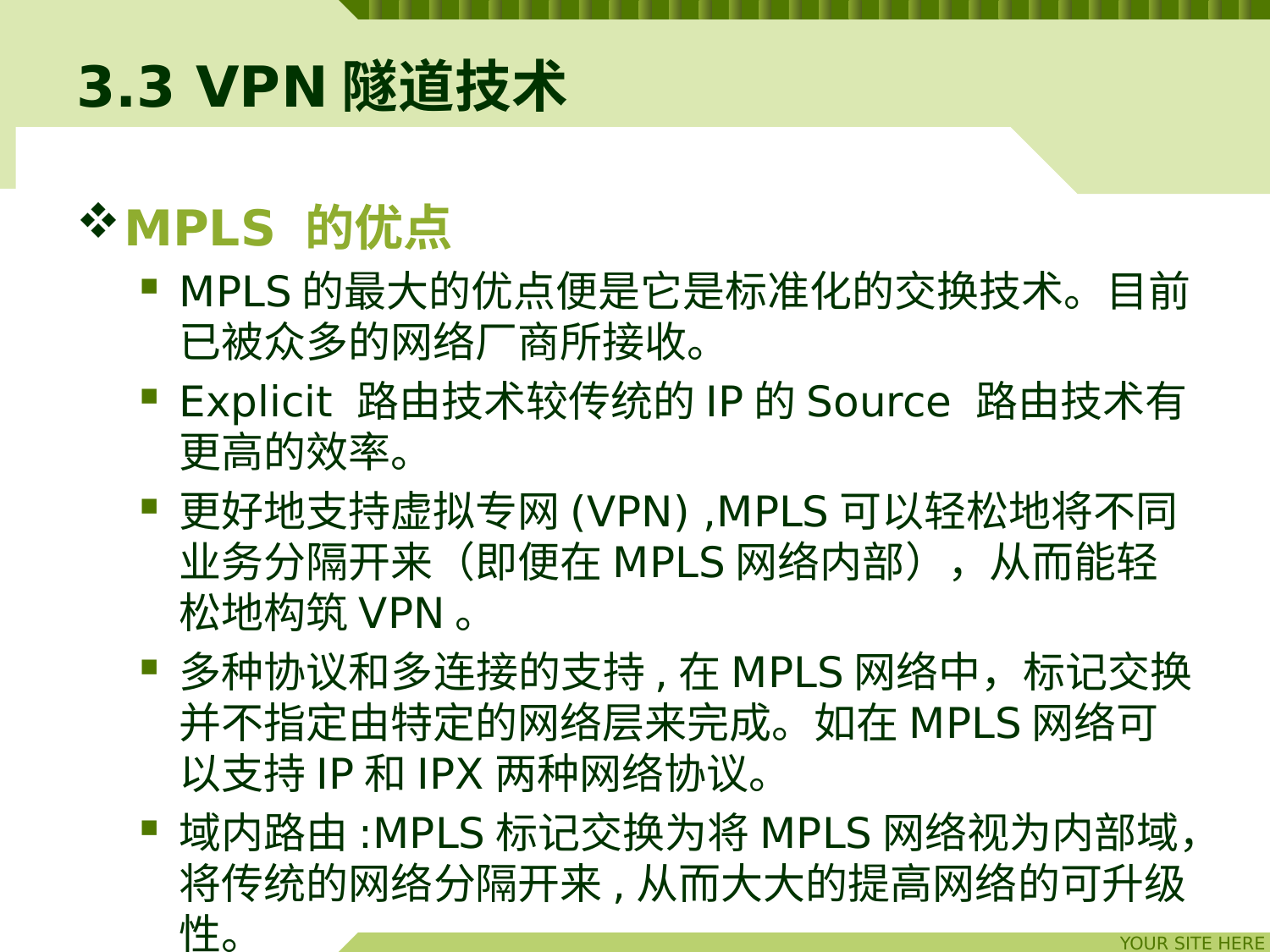

# 3.3 VPN隧道技术
MPLS 的优点
MPLS的最大的优点便是它是标准化的交换技术。目前已被众多的网络厂商所接收。
Explicit 路由技术较传统的IP的Source 路由技术有更高的效率。
更好地支持虚拟专网(VPN) ,MPLS可以轻松地将不同业务分隔开来（即便在MPLS网络内部），从而能轻松地构筑VPN。
多种协议和多连接的支持,在MPLS网络中，标记交换并不指定由特定的网络层来完成。如在MPLS网络可以支持IP和IPX两种网络协议。
域内路由:MPLS标记交换为将MPLS网络视为内部域，将传统的网络分隔开来,从而大大的提高网络的可升级性。